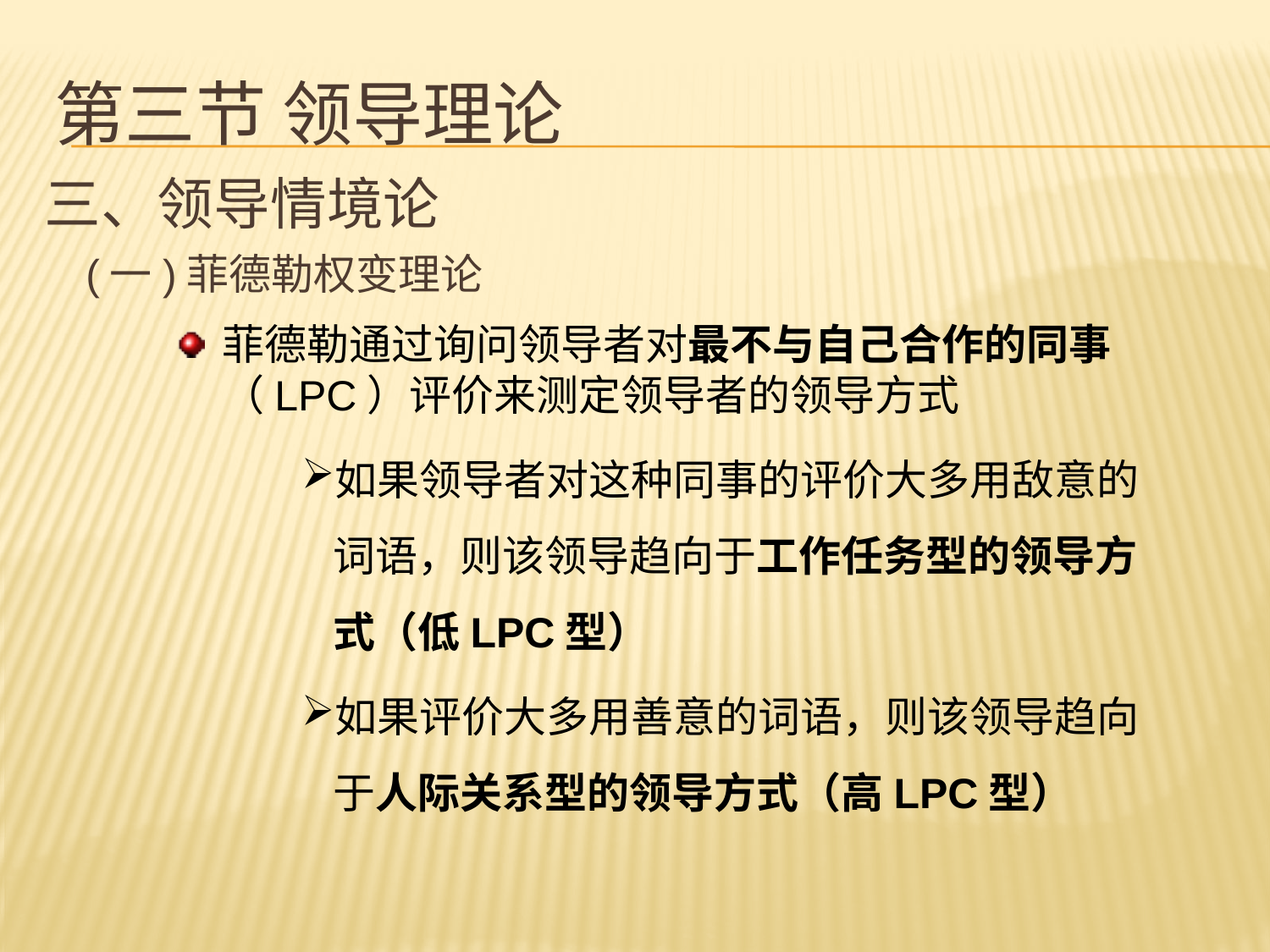

# 第三节 领导理论
三、领导情境论
   (一)菲德勒权变理论

菲德勒通过询问领导者对最不与自己合作的同事（LPC）评价来测定领导者的领导方式
如果领导者对这种同事的评价大多用敌意的词语，则该领导趋向于工作任务型的领导方式（低LPC型）
如果评价大多用善意的词语，则该领导趋向于人际关系型的领导方式（高LPC型）